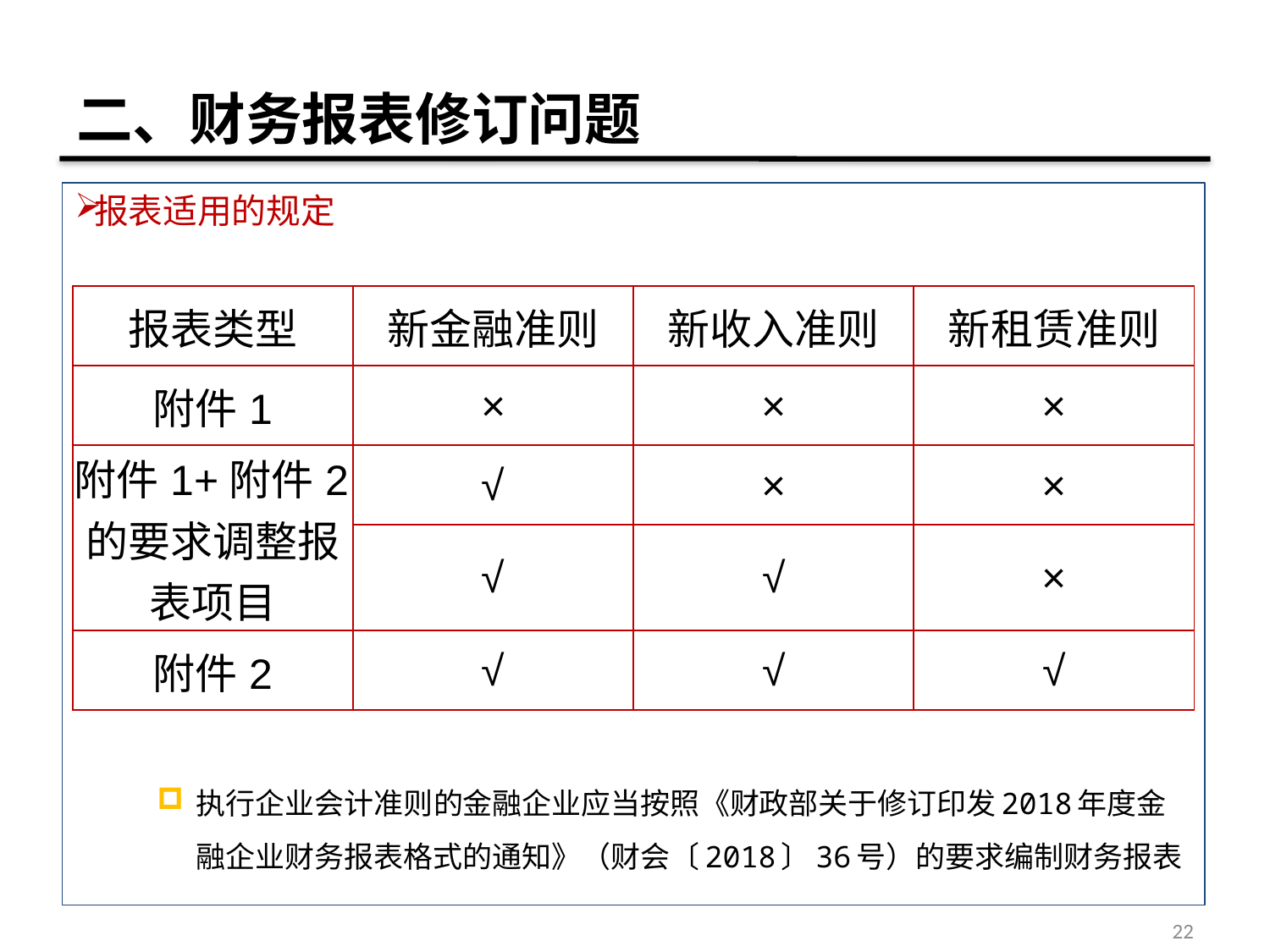

# 二、财务报表修订问题
报表适用的规定

执行企业会计准则的金融企业应当按照《财政部关于修订印发2018年度金融企业财务报表格式的通知》（财会〔2018〕36号）的要求编制财务报表

| 报表类型 | 新金融准则 | 新收入准则 | 新租赁准则 |
| --- | --- | --- | --- |
| 附件1 | × | × | × |
| 附件1+附件2的要求调整报表项目 | √ | × | × |
|  | √ | √ | × |
| 附件2 | √ | √ | √ |
22